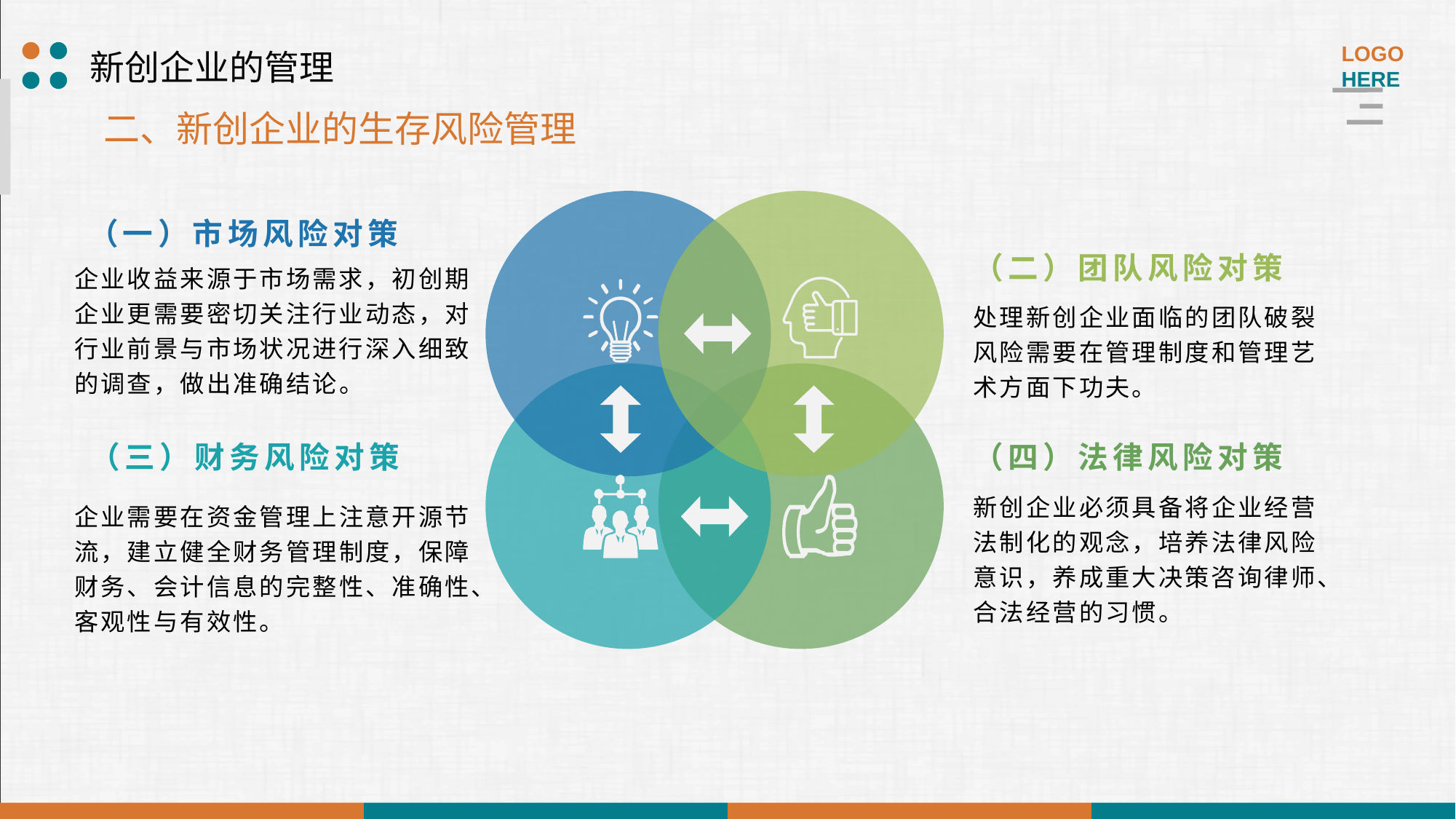

新创企业的管理

二、新创企业的生存风险管理

（一）市场风险对策
（二）团队风险对策
企业收益来源于市场需求，初创期企业更需要密切关注行业动态，对行业前景与市场状况进行深入细致的调查，做出准确结论。

处理新创企业面临的团队破裂风险需要在管理制度和管理艺术方面下功夫。

（三）财务风险对策
（四）法律风险对策

新创企业必须具备将企业经营法制化的观念，培养法律风险意识，养成重大决策咨询律师、合法经营的习惯。

企业需要在资金管理上注意开源节流，建立健全财务管理制度，保障财务、会计信息的完整性、准确性、客观性与有效性。